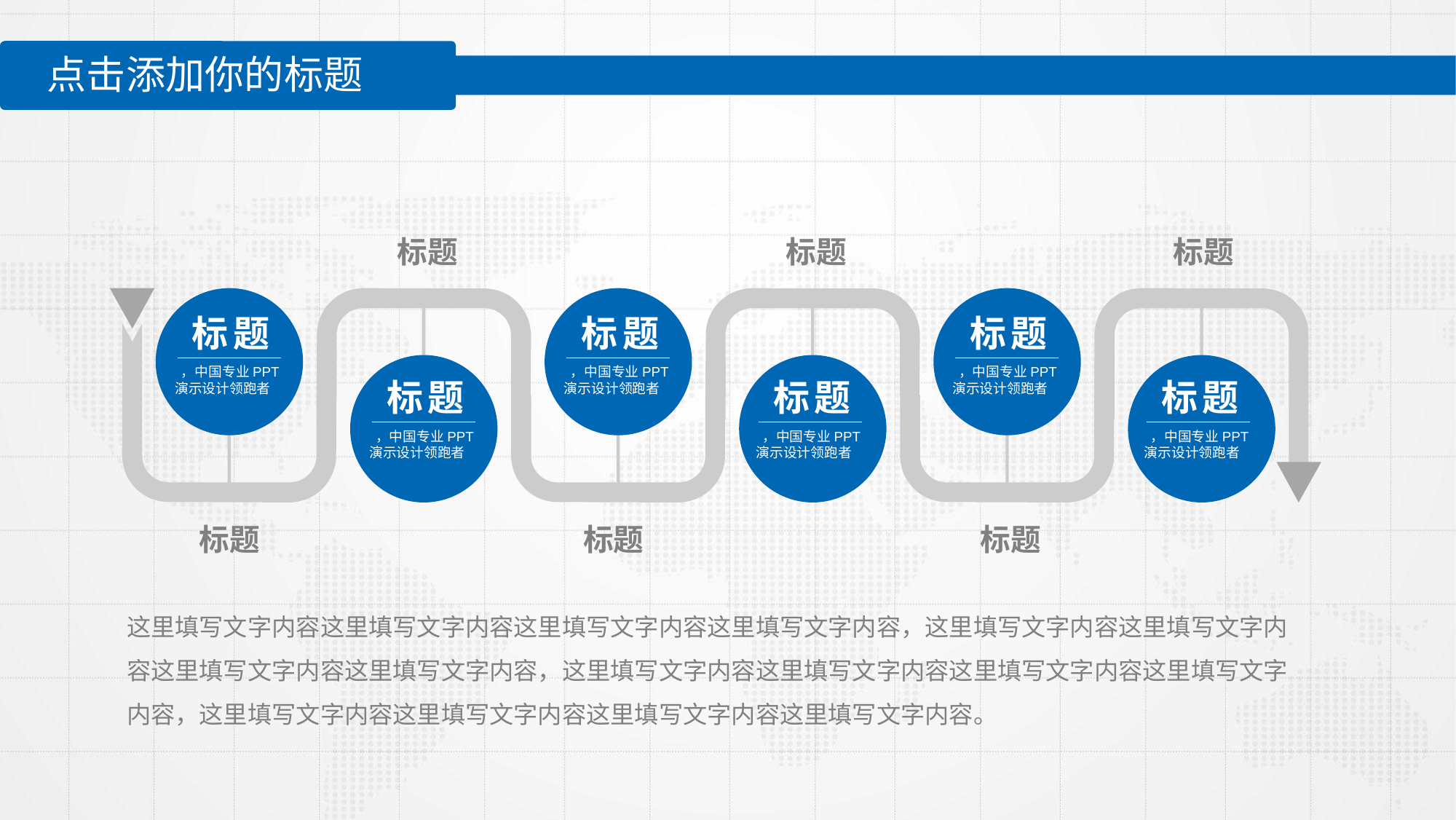

点击添加你的标题
标题
标题
标题

标题
标题
标题

 ，中国专业PPT演示设计领跑者
 ，中国专业PPT演示设计领跑者
 ，中国专业PPT演示设计领跑者

标题
标题
标题

 ，中国专业PPT演示设计领跑者
 ，中国专业PPT演示设计领跑者
 ，中国专业PPT演示设计领跑者

标题
标题
标题
这里填写文字内容这里填写文字内容这里填写文字内容这里填写文字内容，这里填写文字内容这里填写文字内容这里填写文字内容这里填写文字内容，这里填写文字内容这里填写文字内容这里填写文字内容这里填写文字内容，这里填写文字内容这里填写文字内容这里填写文字内容这里填写文字内容。